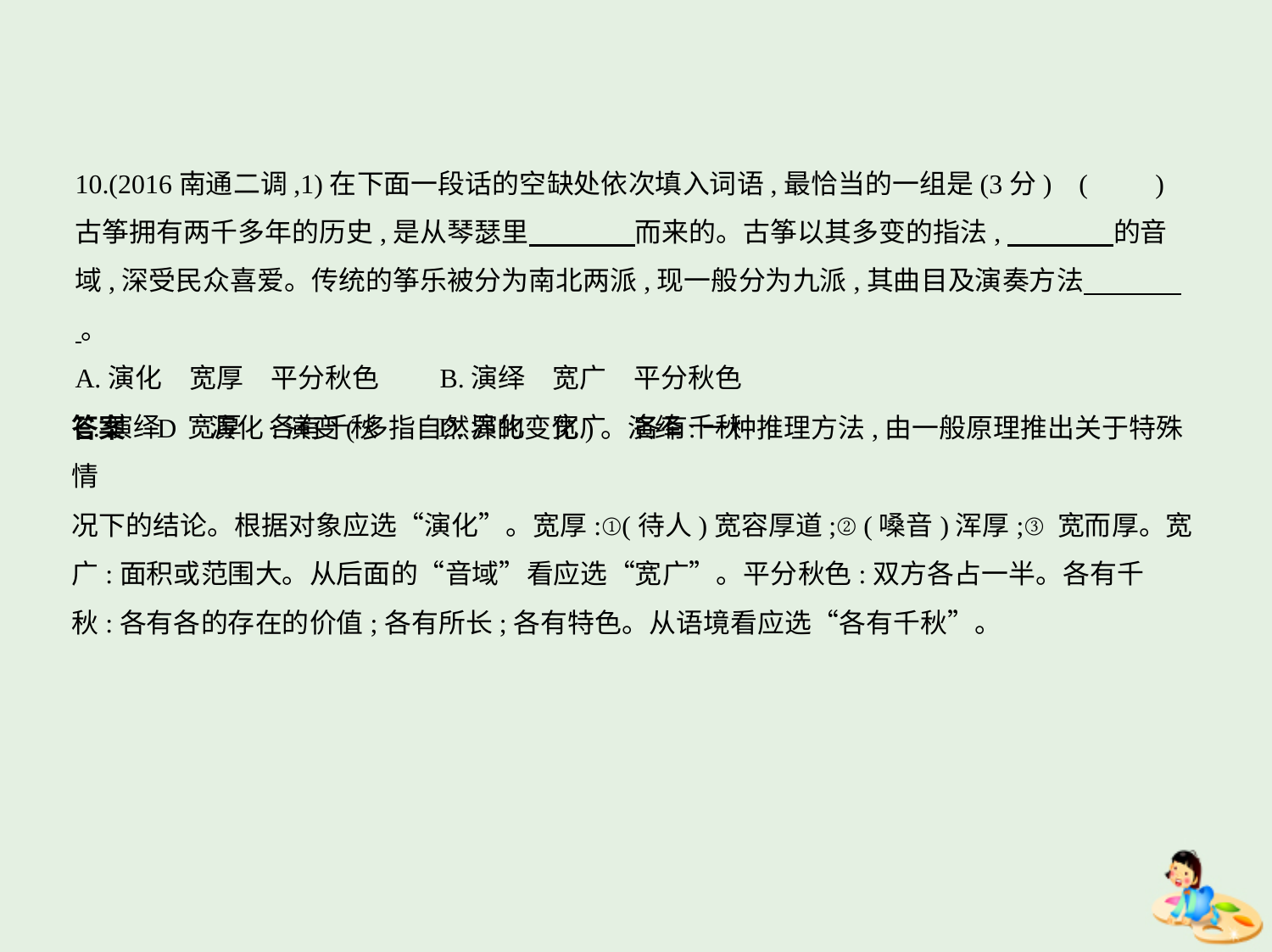

10.(2016南通二调,1)在下面一段话的空缺处依次填入词语,最恰当的一组是(3分) (　　)
古筝拥有两千多年的历史,是从琴瑟里　　　    而来的。古筝以其多变的指法,　　　    的音
域,深受民众喜爱。传统的筝乐被分为南北两派,现一般分为九派,其曲目及演奏方法　　        。
A.演化　宽厚　平分秋色　　B.演绎　宽广　平分秋色
C.演绎　宽厚　各有千秋　　D.演化　宽广　各有千秋
答案    D　演化:演变(多指自然界的变化)。演绎:一种推理方法,由一般原理推出关于特殊情
况下的结论。根据对象应选“演化”。宽厚:①(待人)宽容厚道;②(嗓音)浑厚;③宽而厚。宽
广:面积或范围大。从后面的“音域”看应选“宽广”。平分秋色:双方各占一半。各有千
秋:各有各的存在的价值;各有所长;各有特色。从语境看应选“各有千秋”。